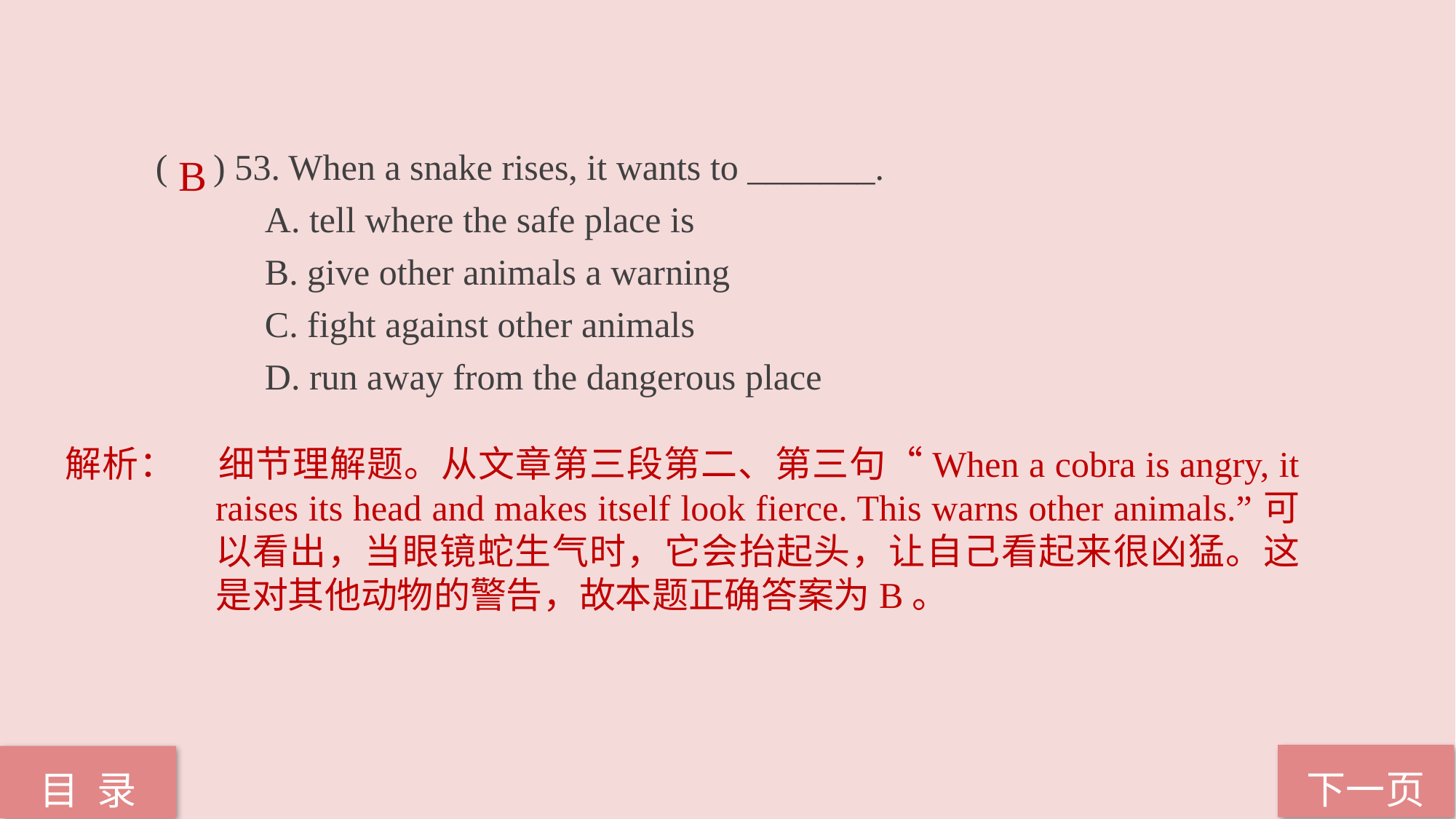

(     ) 53. When a snake rises, it wants to _______.
	A. tell where the safe place is
	B. give other animals a warning
	C. fight against other animals
	D. run away from the dangerous place
B
解析：	细节理解题。从文章第三段第二、第三句“When a cobra is angry, it raises its head and makes itself look fierce. This warns other animals.”可以看出，当眼镜蛇生气时，它会抬起头，让自己看起来很凶猛。这是对其他动物的警告，故本题正确答案为B。